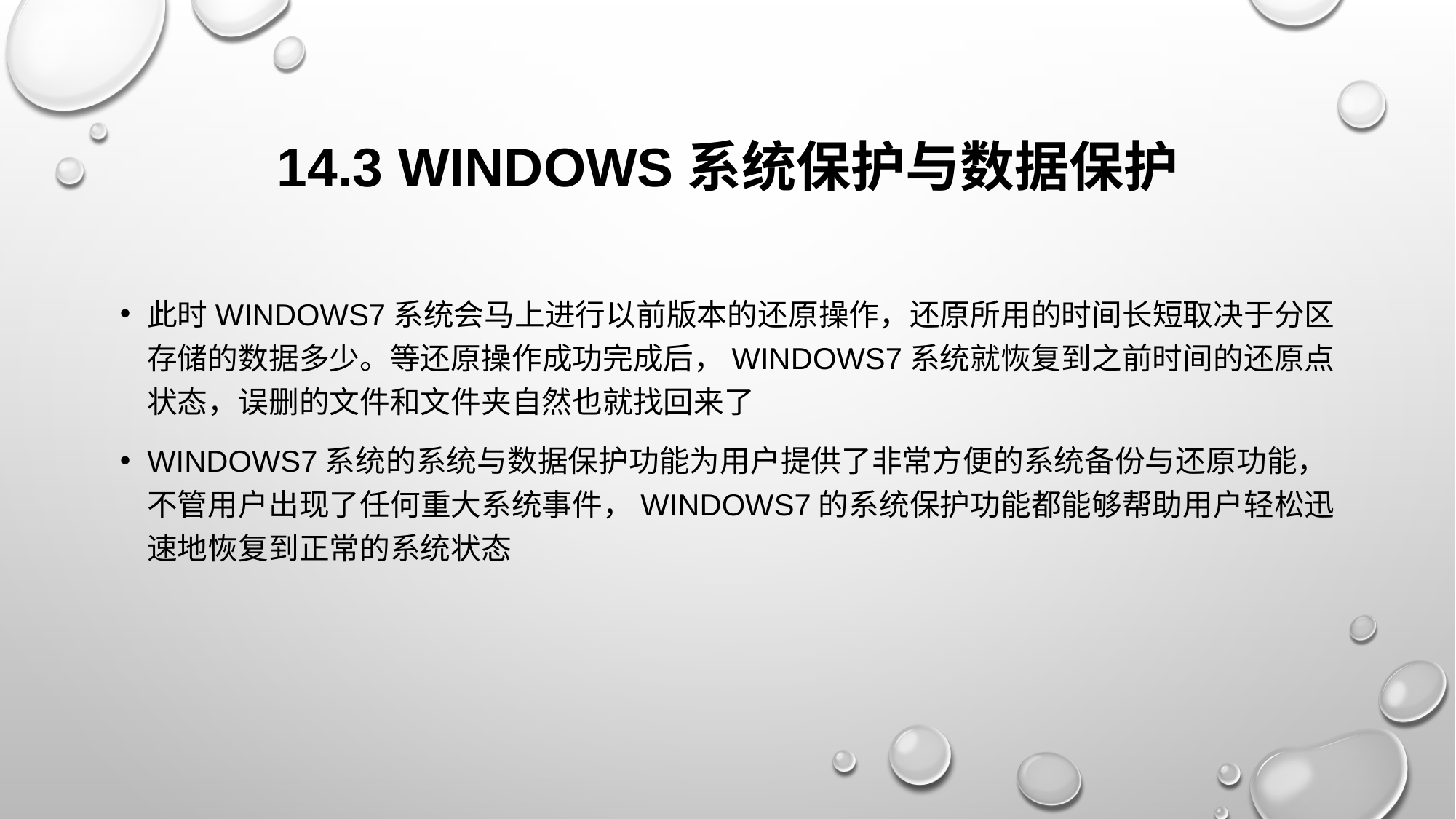

# 14.3 Windows系统保护与数据保护
此时Windows7系统会马上进行以前版本的还原操作，还原所用的时间长短取决于分区存储的数据多少。等还原操作成功完成后，Windows7系统就恢复到之前时间的还原点状态，误删的文件和文件夹自然也就找回来了
Windows7系统的系统与数据保护功能为用户提供了非常方便的系统备份与还原功能，不管用户出现了任何重大系统事件，Windows7的系统保护功能都能够帮助用户轻松迅速地恢复到正常的系统状态